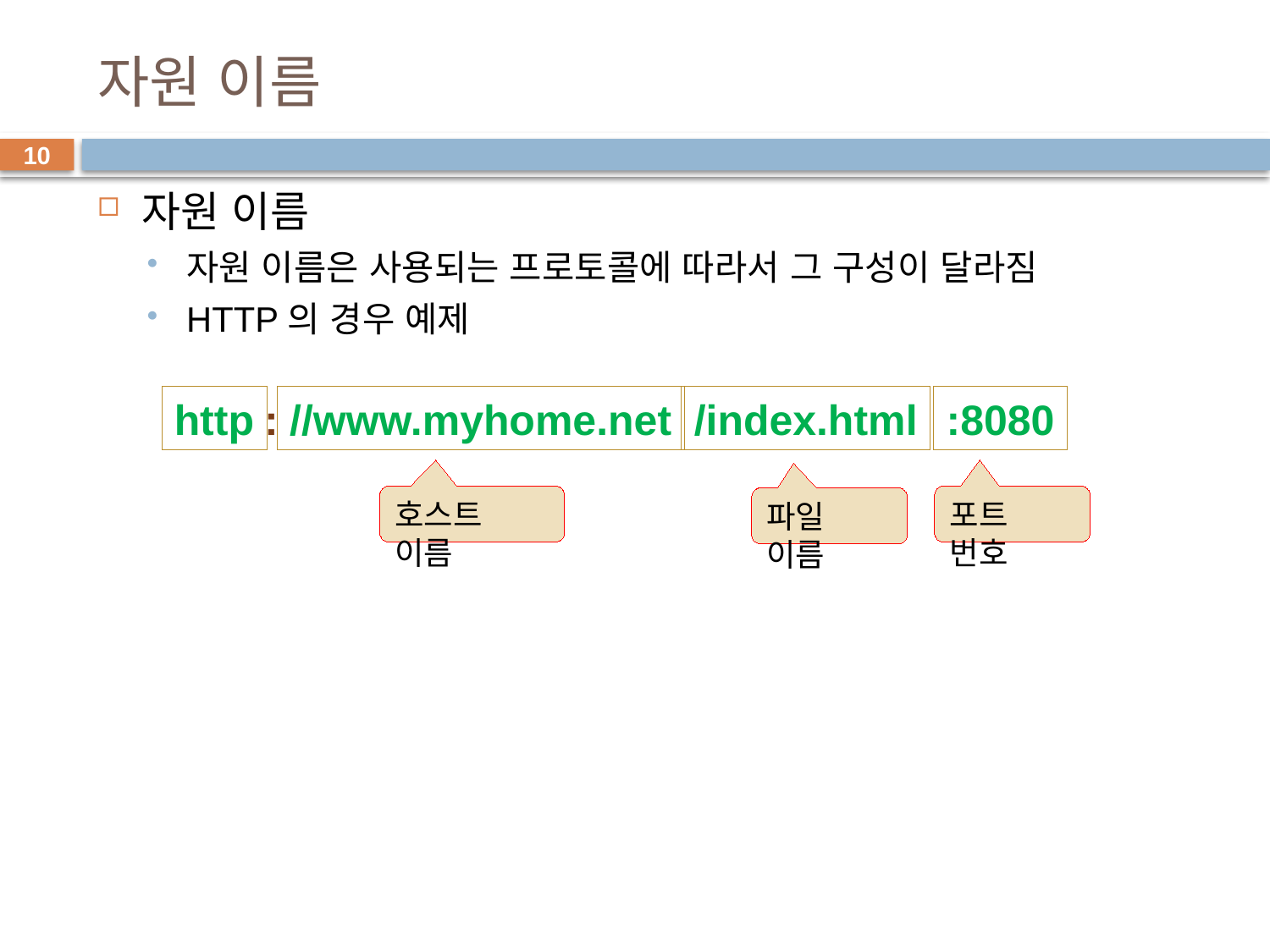

# 자원 이름
10
자원 이름
자원 이름은 사용되는 프로토콜에 따라서 그 구성이 달라짐
HTTP의 경우 예제

http
:
//www.myhome.net
/index.html
:8080
호스트 이름
포트 번호
파일 이름